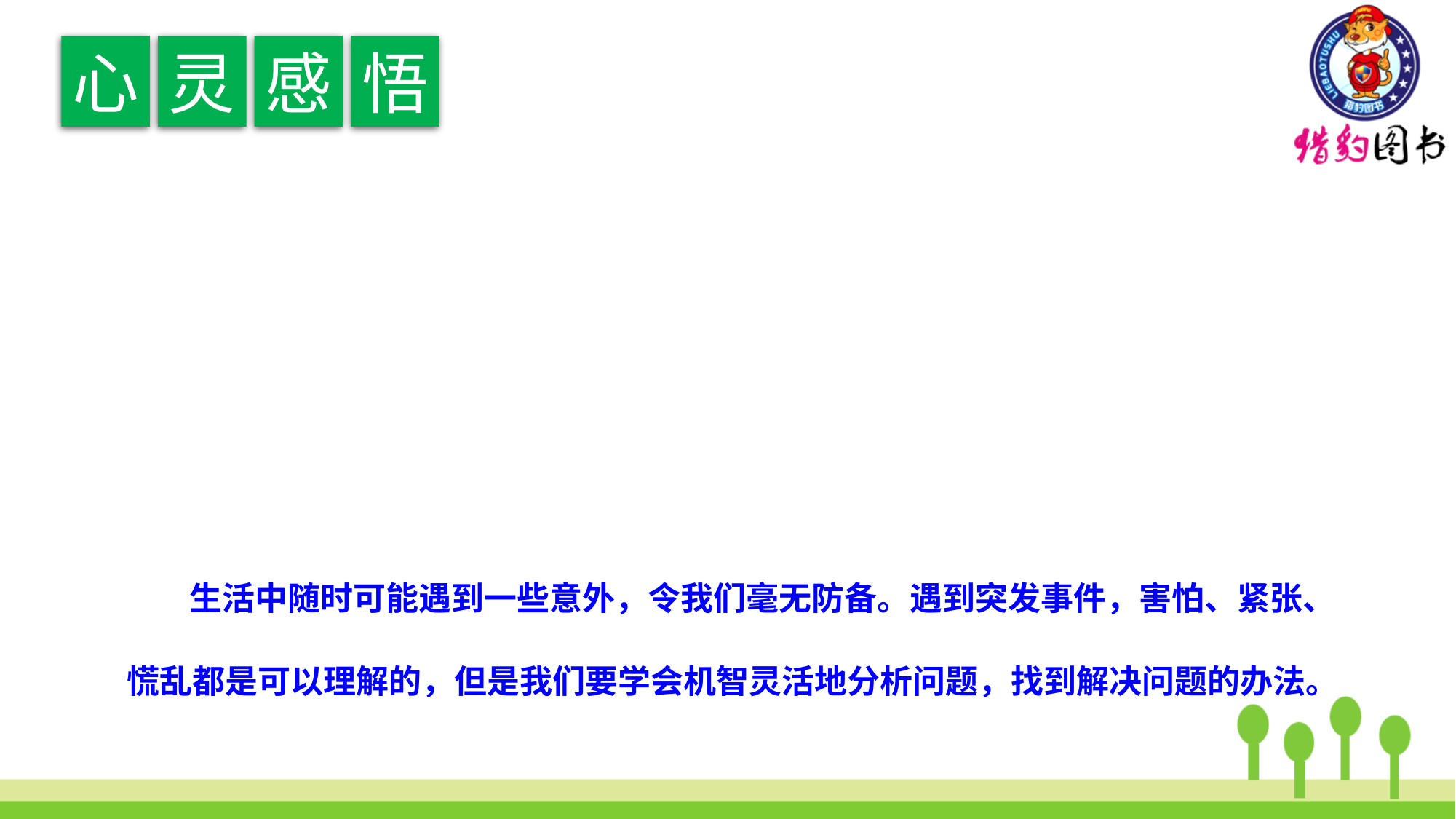

心
灵
感
悟
# 生活中随时可能遇到一些意外，令我们毫无防备。遇到突发事件，害怕、紧张、慌乱都是可以理解的，但是我们要学会机智灵活地分析问题，找到解决问题的办法。